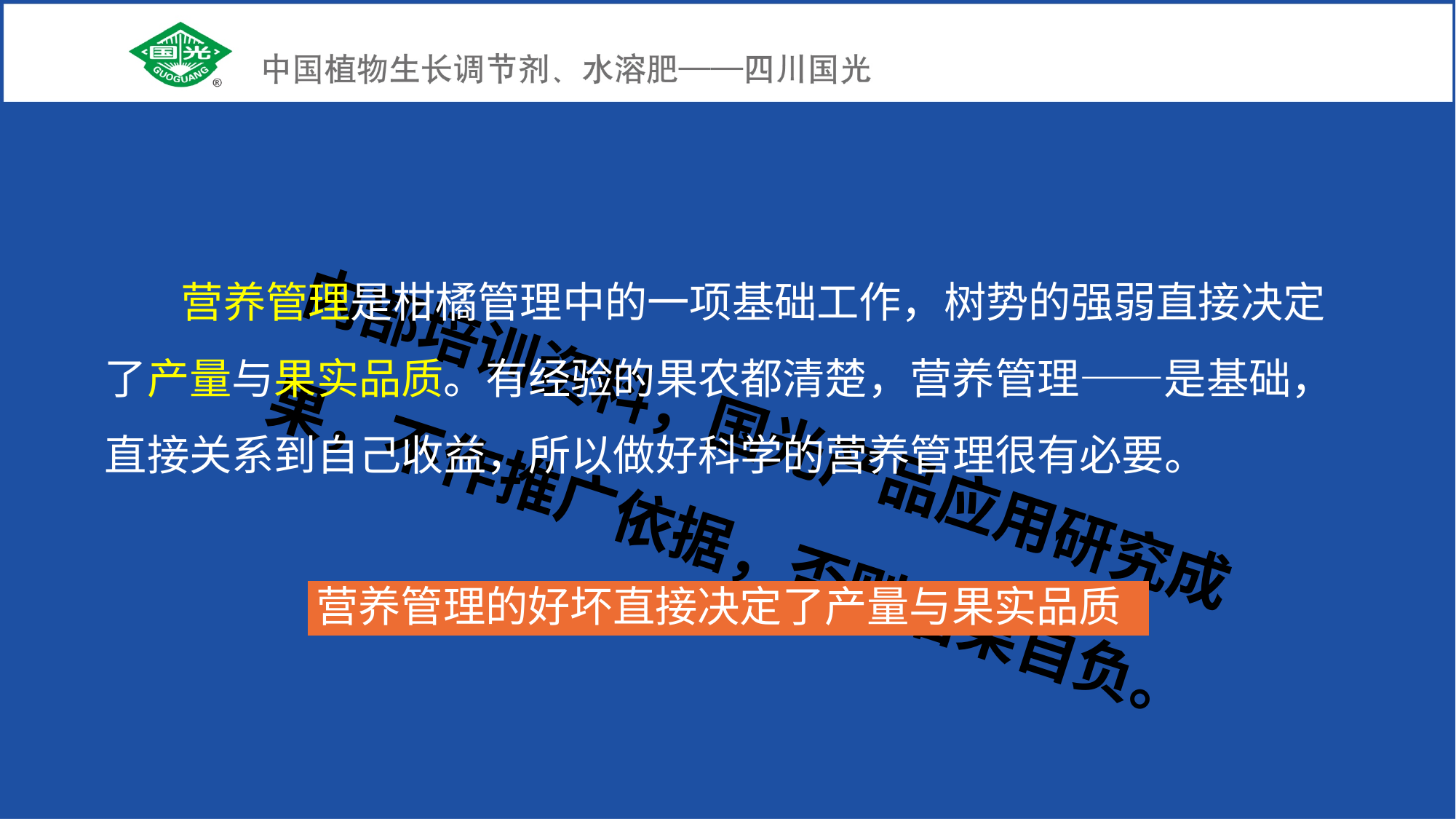

营养管理是柑橘管理中的一项基础工作，树势的强弱直接决定了产量与果实品质。有经验的果农都清楚，营养管理——是基础，直接关系到自己收益，所以做好科学的营养管理很有必要。
营养管理的好坏直接决定了产量与果实品质